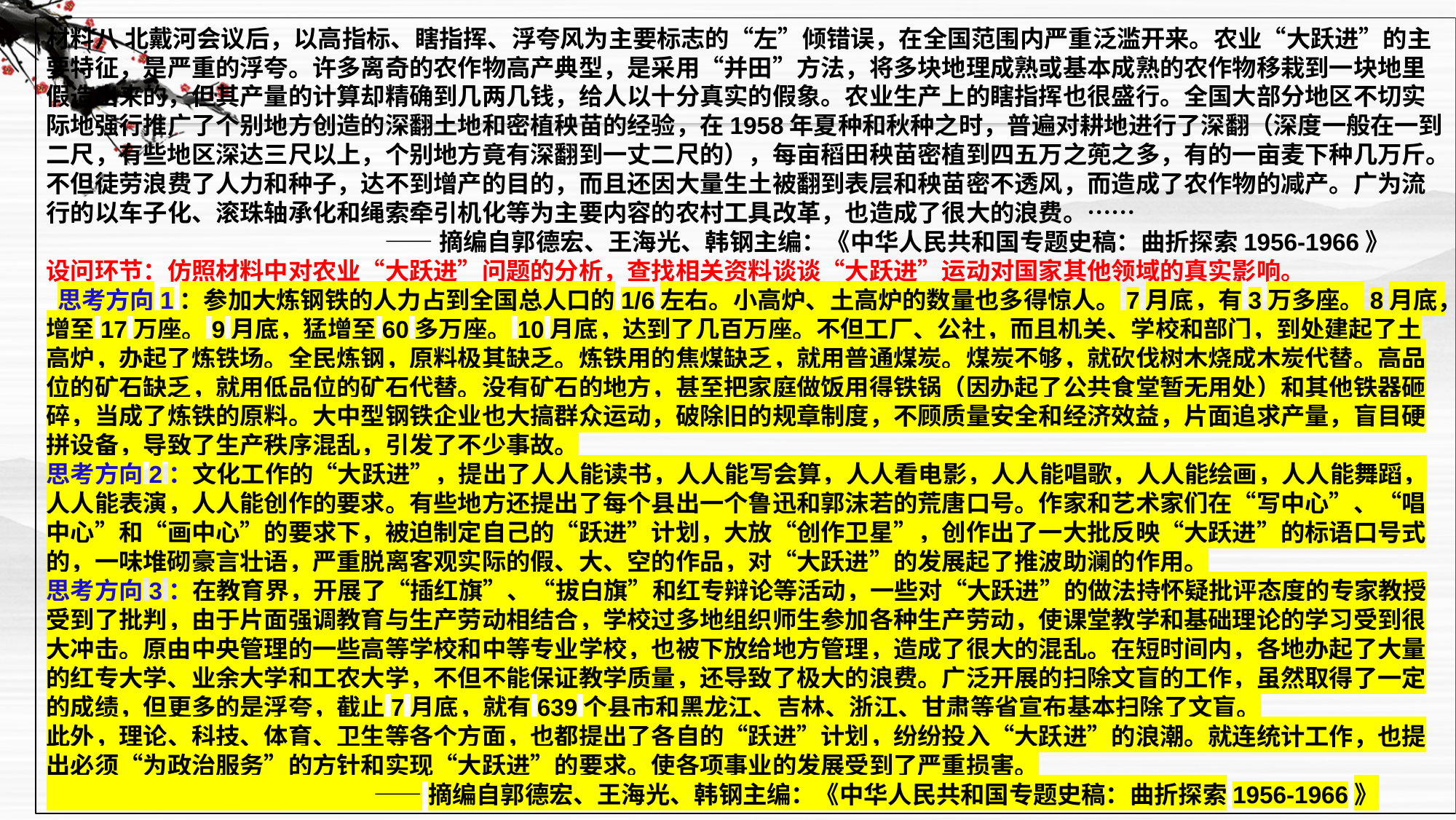

材料八 北戴河会议后，以高指标、瞎指挥、浮夸风为主要标志的“左”倾错误，在全国范围内严重泛滥开来。农业“大跃进”的主要特征，是严重的浮夸。许多离奇的农作物高产典型，是采用“并田”方法，将多块地理成熟或基本成熟的农作物移栽到一块地里假造出来的，但其产量的计算却精确到几两几钱，给人以十分真实的假象。农业生产上的瞎指挥也很盛行。全国大部分地区不切实际地强行推广了个别地方创造的深翻土地和密植秧苗的经验，在1958年夏种和秋种之时，普遍对耕地进行了深翻（深度一般在一到二尺，有些地区深达三尺以上，个别地方竟有深翻到一丈二尺的），每亩稻田秧苗密植到四五万之蔸之多，有的一亩麦下种几万斤。不但徒劳浪费了人力和种子，达不到增产的目的，而且还因大量生土被翻到表层和秧苗密不透风，而造成了农作物的减产。广为流行的以车子化、滚珠轴承化和绳索牵引机化等为主要内容的农村工具改革，也造成了很大的浪费。……
                                                              ——摘编自郭德宏、王海光、韩钢主编：《中华人民共和国专题史稿：曲折探索1956-1966》
设问环节：仿照材料中对农业“大跃进”问题的分析，查找相关资料谈谈“大跃进”运动对国家其他领域的真实影响。
 思考方向1：参加大炼钢铁的人力占到全国总人口的1/6左右。小高炉、土高炉的数量也多得惊人。7月底，有3万多座。8月底，增至17万座。9月底，猛增至60多万座。10月底，达到了几百万座。不但工厂、公社，而且机关、学校和部门，到处建起了土高炉，办起了炼铁场。全民炼钢，原料极其缺乏。炼铁用的焦煤缺乏，就用普通煤炭。煤炭不够，就砍伐树木烧成木炭代替。高品位的矿石缺乏，就用低品位的矿石代替。没有矿石的地方，甚至把家庭做饭用得铁锅（因办起了公共食堂暂无用处）和其他铁器砸碎，当成了炼铁的原料。大中型钢铁企业也大搞群众运动，破除旧的规章制度，不顾质量安全和经济效益，片面追求产量，盲目硬拼设备，导致了生产秩序混乱，引发了不少事故。
思考方向2：文化工作的“大跃进”，提出了人人能读书，人人能写会算，人人看电影，人人能唱歌，人人能绘画，人人能舞蹈，人人能表演，人人能创作的要求。有些地方还提出了每个县出一个鲁迅和郭沫若的荒唐口号。作家和艺术家们在“写中心”、“唱中心”和“画中心”的要求下，被迫制定自己的“跃进”计划，大放“创作卫星”，创作出了一大批反映“大跃进”的标语口号式的，一味堆砌豪言壮语，严重脱离客观实际的假、大、空的作品，对“大跃进”的发展起了推波助澜的作用。
思考方向3：在教育界，开展了“插红旗”、“拔白旗”和红专辩论等活动，一些对“大跃进”的做法持怀疑批评态度的专家教授受到了批判，由于片面强调教育与生产劳动相结合，学校过多地组织师生参加各种生产劳动，使课堂教学和基础理论的学习受到很大冲击。原由中央管理的一些高等学校和中等专业学校，也被下放给地方管理，造成了很大的混乱。在短时间内，各地办起了大量的红专大学、业余大学和工农大学，不但不能保证教学质量，还导致了极大的浪费。广泛开展的扫除文盲的工作，虽然取得了一定的成绩，但更多的是浮夸，截止7月底，就有639个县市和黑龙江、吉林、浙江、甘肃等省宣布基本扫除了文盲。
此外，理论、科技、体育、卫生等各个方面，也都提出了各自的“跃进”计划，纷纷投入“大跃进”的浪潮。就连统计工作，也提出必须“为政治服务”的方针和实现“大跃进”的要求。使各项事业的发展受到了严重损害。
                                                            ——摘编自郭德宏、王海光、韩钢主编：《中华人民共和国专题史稿：曲折探索1956-1966》